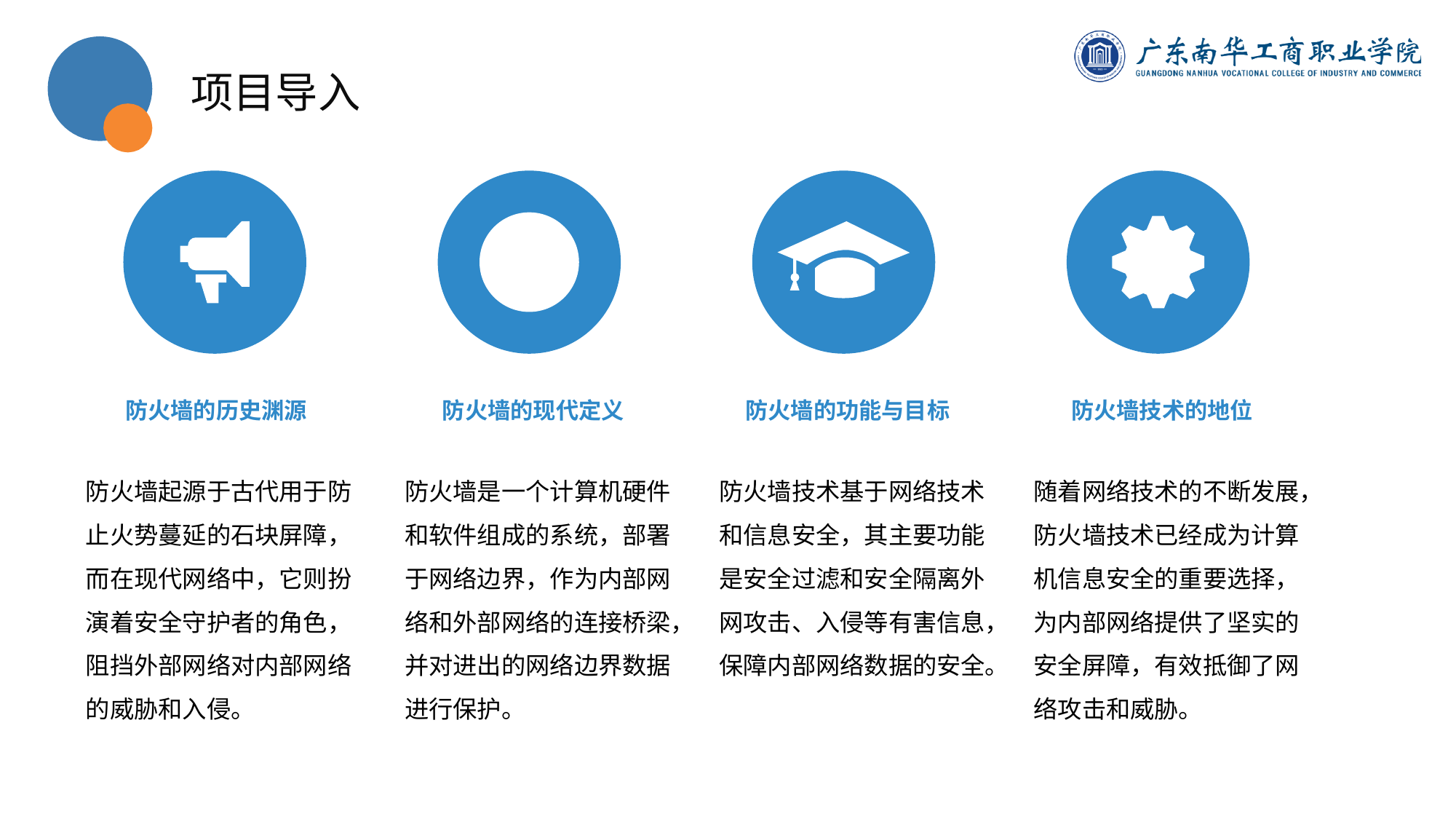

项目导入

防火墙的历史渊源
防火墙的现代定义
防火墙的功能与目标
防火墙技术的地位
防火墙起源于古代用于防止火势蔓延的石块屏障，而在现代网络中，它则扮演着安全守护者的角色，阻挡外部网络对内部网络的威胁和入侵。
防火墙是一个计算机硬件和软件组成的系统，部署于网络边界，作为内部网络和外部网络的连接桥梁，并对进出的网络边界数据进行保护。
防火墙技术基于网络技术和信息安全，其主要功能是安全过滤和安全隔离外网攻击、入侵等有害信息，保障内部网络数据的安全。
随着网络技术的不断发展，防火墙技术已经成为计算机信息安全的重要选择，为内部网络提供了坚实的安全屏障，有效抵御了网络攻击和威胁。